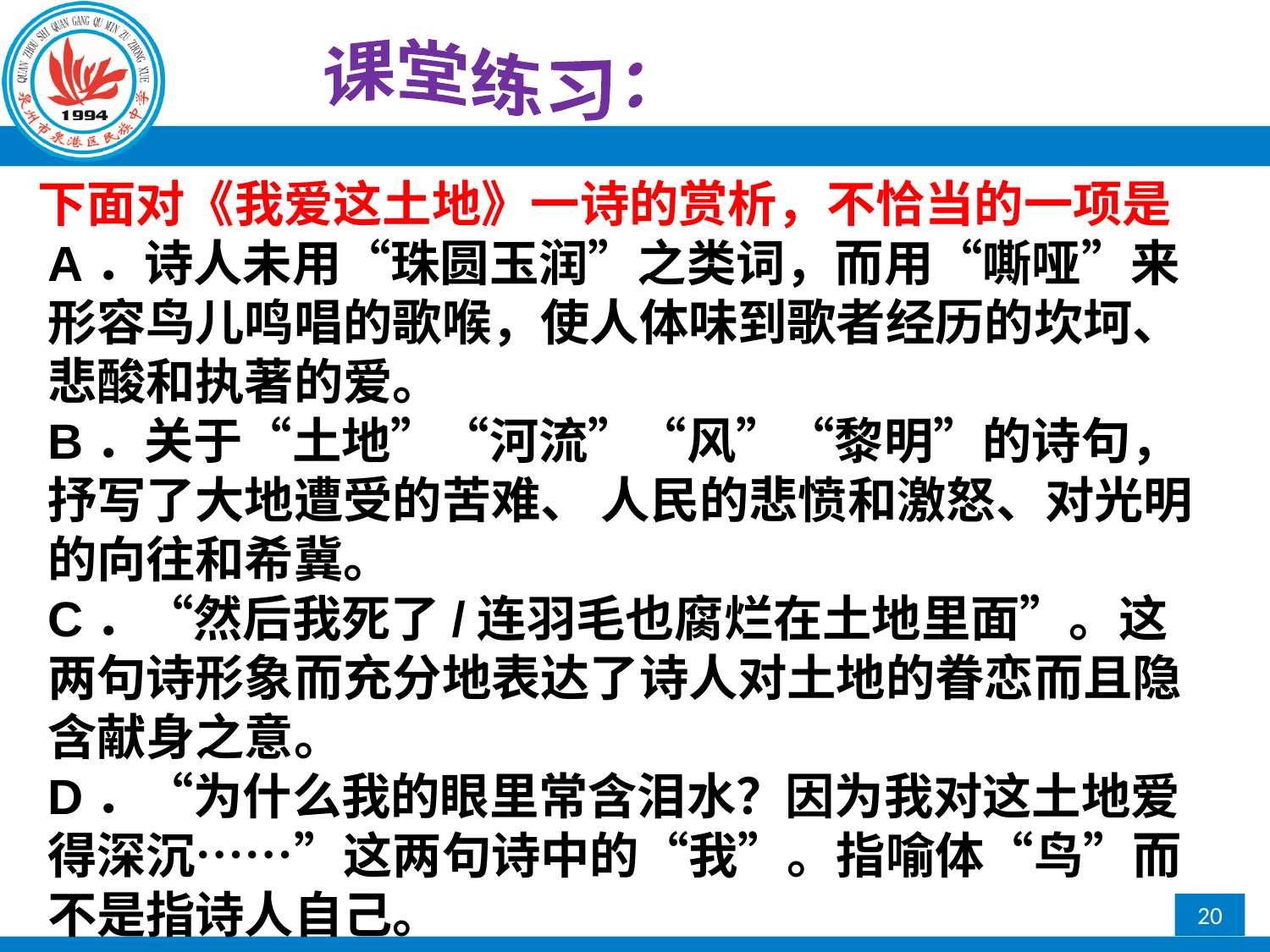

课堂练习：

下面对《我爱这土地》一诗的赏析，不恰当的一项是
A．诗人未用“珠圆玉润”之类词，而用“嘶哑”来形容鸟儿鸣唱的歌喉，使人体味到歌者经历的坎坷、悲酸和执著的爱。
B．关于“土地”“河流”“风”“黎明”的诗句，抒写了大地遭受的苦难、 人民的悲愤和激怒、对光明的向往和希冀。
C．“然后我死了/连羽毛也腐烂在土地里面”。这两句诗形象而充分地表达了诗人对土地的眷恋而且隐含献身之意。
D．“为什么我的眼里常含泪水？因为我对这土地爱得深沉……”这两句诗中的“我”。指喻体“鸟”而不是指诗人自己。